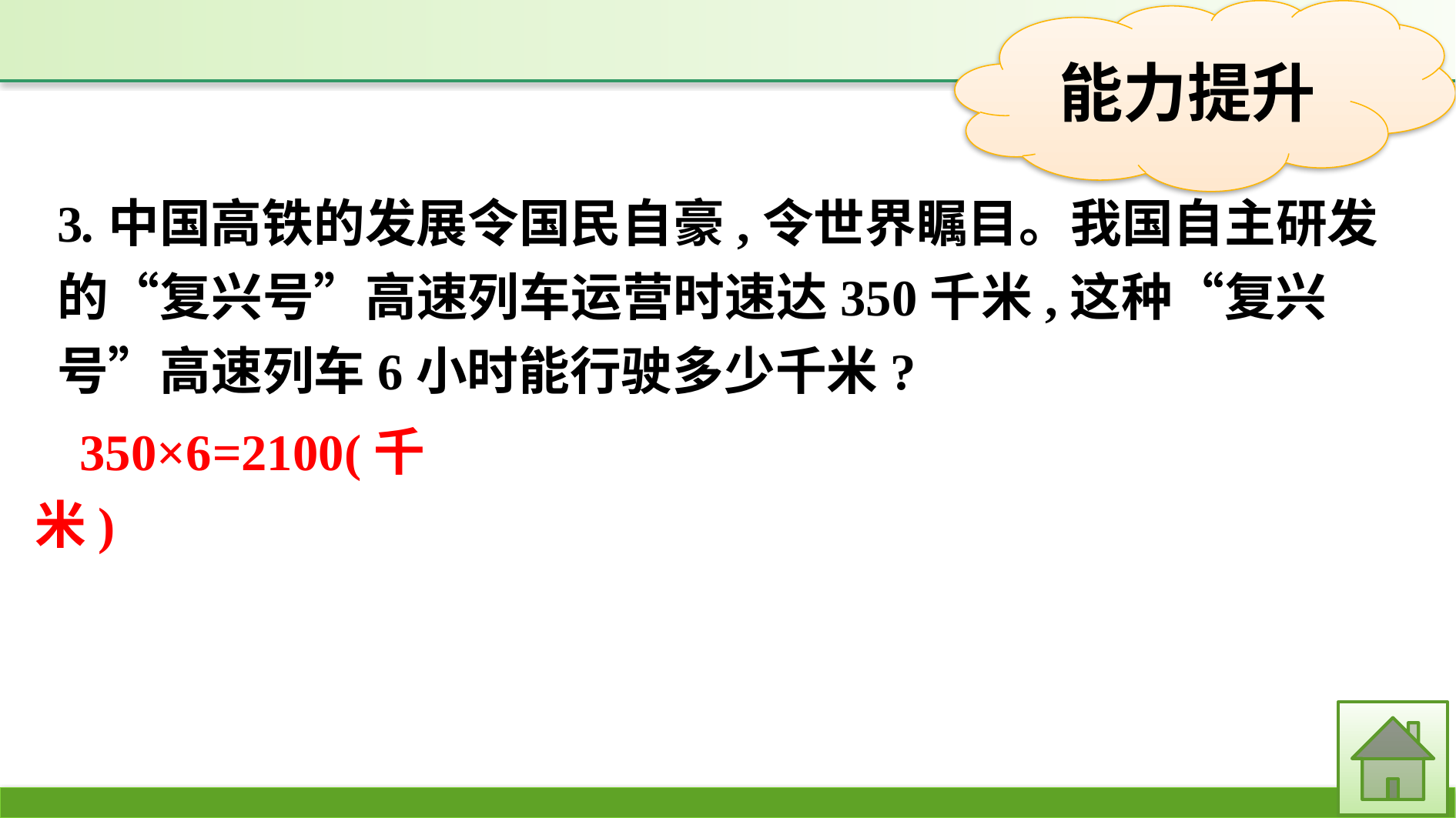

3.中国高铁的发展令国民自豪,令世界瞩目。我国自主研发的“复兴号”高速列车运营时速达350千米,这种“复兴号”高速列车6小时能行驶多少千米?
350×6=2100(千米)